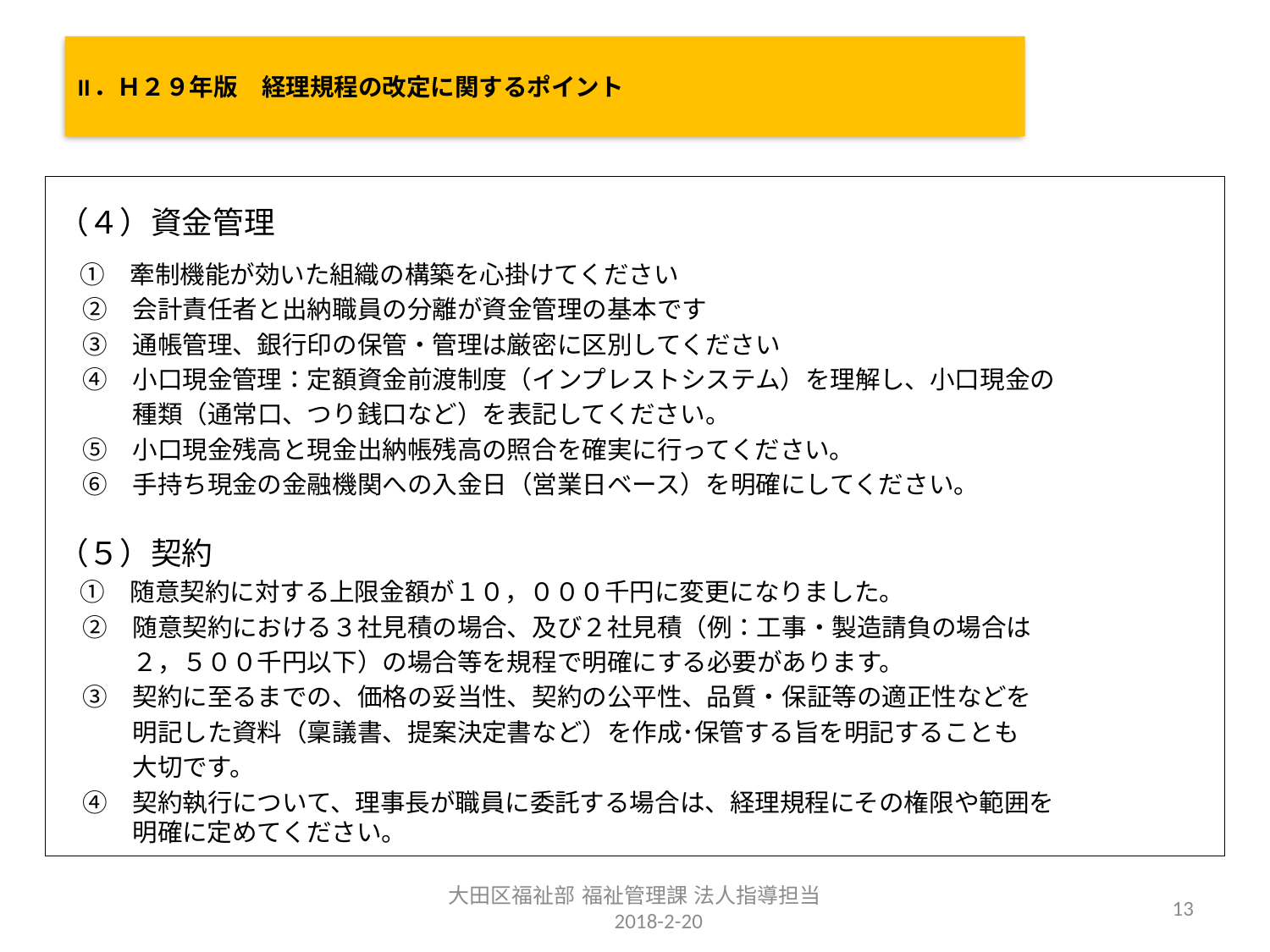

# II．Ｈ２９年版　経理規程の改定に関するポイント

（４）資金管理

　①　牽制機能が効いた組織の構築を心掛けてください
　②　会計責任者と出納職員の分離が資金管理の基本です
　③　通帳管理、銀行印の保管・管理は厳密に区別してください
　④　小口現金管理：定額資金前渡制度（インプレストシステム）を理解し、小口現金の
　　　種類（通常口、つり銭口など）を表記してください。
　⑤　小口現金残高と現金出納帳残高の照合を確実に行ってください。
　⑥　手持ち現金の金融機関への入金日（営業日ベース）を明確にしてください。

（５）契約
　①　随意契約に対する上限金額が１０，０００千円に変更になりました。
　②　随意契約における３社見積の場合、及び２社見積（例：工事・製造請負の場合は
　　　２，５００千円以下）の場合等を規程で明確にする必要があります。
　③　契約に至るまでの、価格の妥当性、契約の公平性、品質・保証等の適正性などを
　　　明記した資料（稟議書、提案決定書など）を作成･保管する旨を明記することも
　　　大切です。
　④　契約執行について、理事長が職員に委託する場合は、経理規程にその権限や範囲を
　　　明確に定めてください。
大田区福祉部 福祉管理課 法人指導担当　　2018-2-20
13